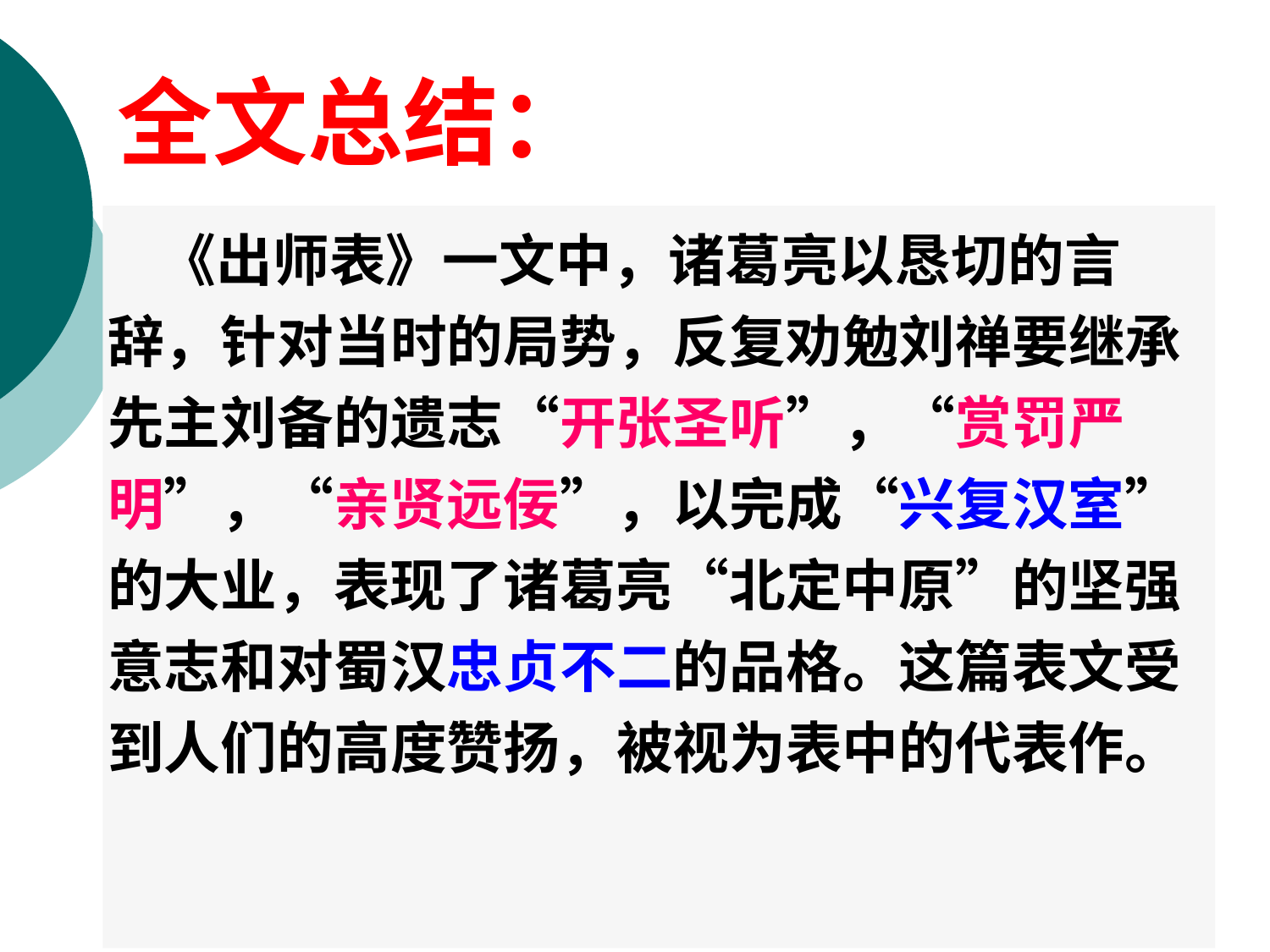

全文总结：
   《出师表》一文中，诸葛亮以恳切的言辞，针对当时的局势，反复劝勉刘禅要继承先主刘备的遗志“开张圣听”，“赏罚严明”，“亲贤远佞”，以完成“兴复汉室”的大业，表现了诸葛亮“北定中原”的坚强意志和对蜀汉忠贞不二的品格。这篇表文受到人们的高度赞扬，被视为表中的代表作。